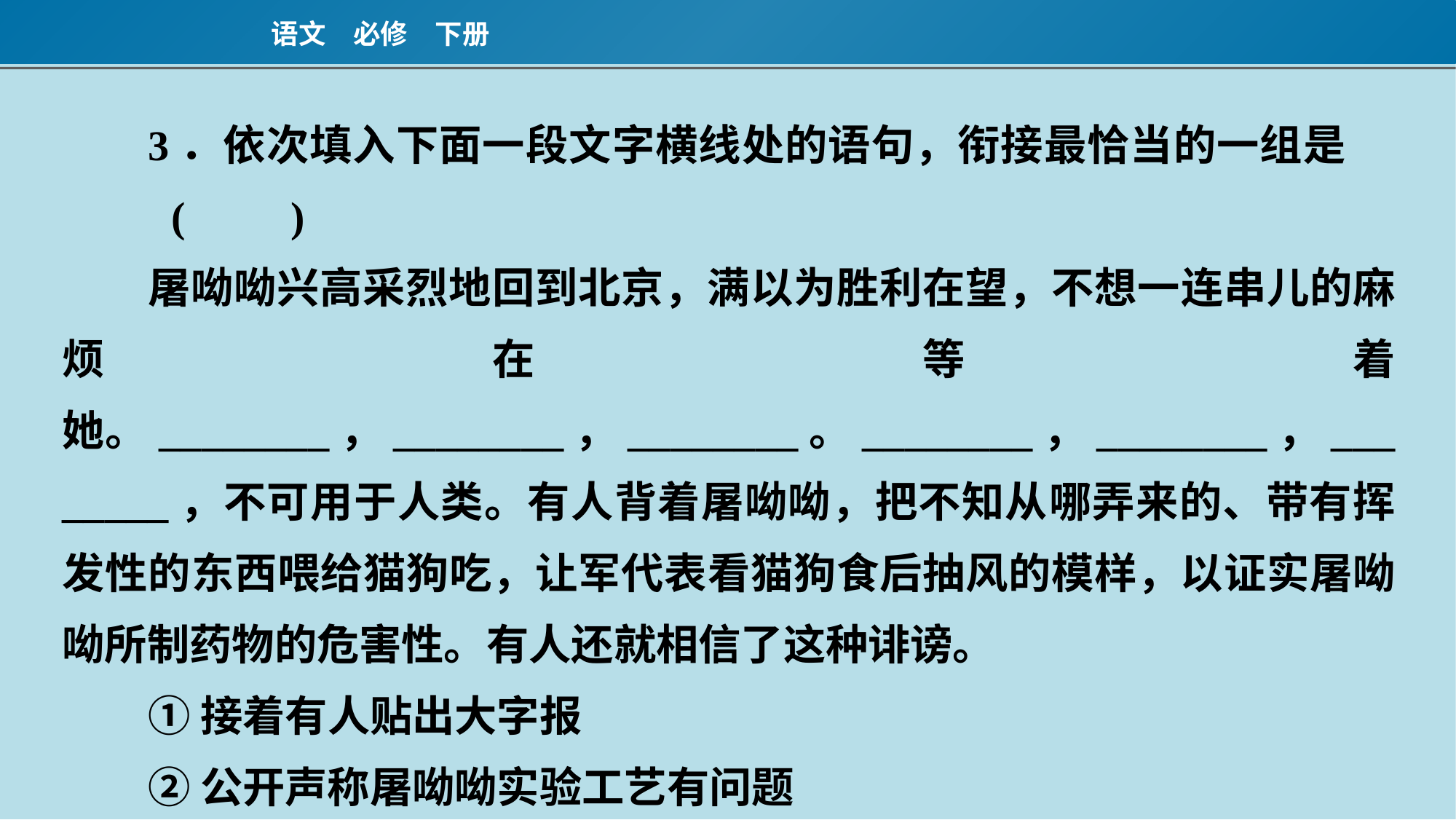

3．依次填入下面一段文字横线处的语句，衔接最恰当的一组是		(　　)
屠呦呦兴高采烈地回到北京，满以为胜利在望，不想一连串儿的麻烦在等着她。________，________，________。________，________，________，不可用于人类。有人背着屠呦呦，把不知从哪弄来的、带有挥发性的东西喂给猫狗吃，让军代表看猫狗食后抽风的模样，以证实屠呦呦所制药物的危害性。有人还就相信了这种诽谤。
①接着有人贴出大字报
②公开声称屠呦呦实验工艺有问题